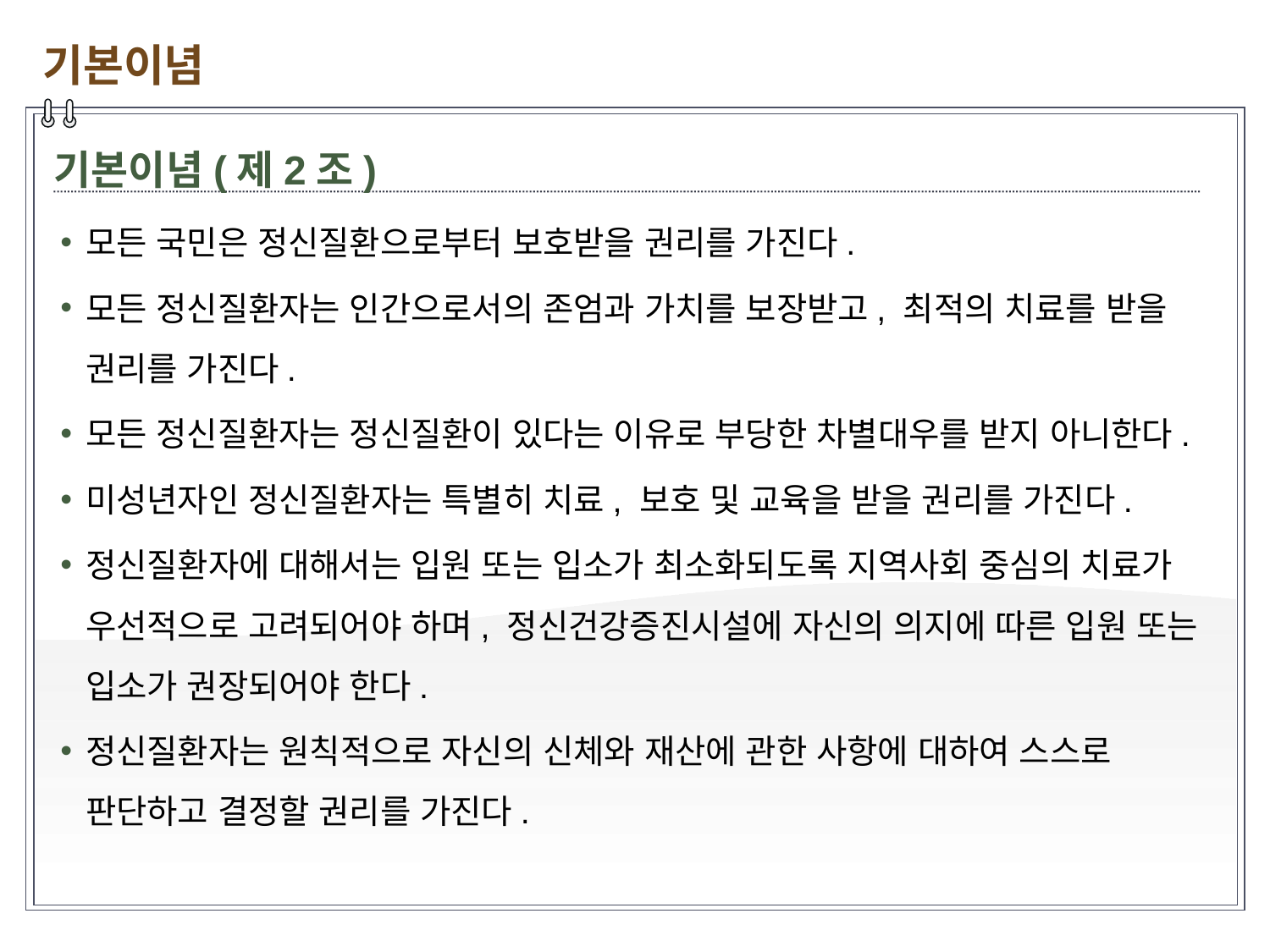

기본이념

기본이념(제2조)

모든 국민은 정신질환으로부터 보호받을 권리를 가진다.
모든 정신질환자는 인간으로서의 존엄과 가치를 보장받고, 최적의 치료를 받을 권리를 가진다.
모든 정신질환자는 정신질환이 있다는 이유로 부당한 차별대우를 받지 아니한다.
미성년자인 정신질환자는 특별히 치료, 보호 및 교육을 받을 권리를 가진다.
정신질환자에 대해서는 입원 또는 입소가 최소화되도록 지역사회 중심의 치료가 우선적으로 고려되어야 하며, 정신건강증진시설에 자신의 의지에 따른 입원 또는 입소가 권장되어야 한다.
정신질환자는 원칙적으로 자신의 신체와 재산에 관한 사항에 대하여 스스로 판단하고 결정할 권리를 가진다.